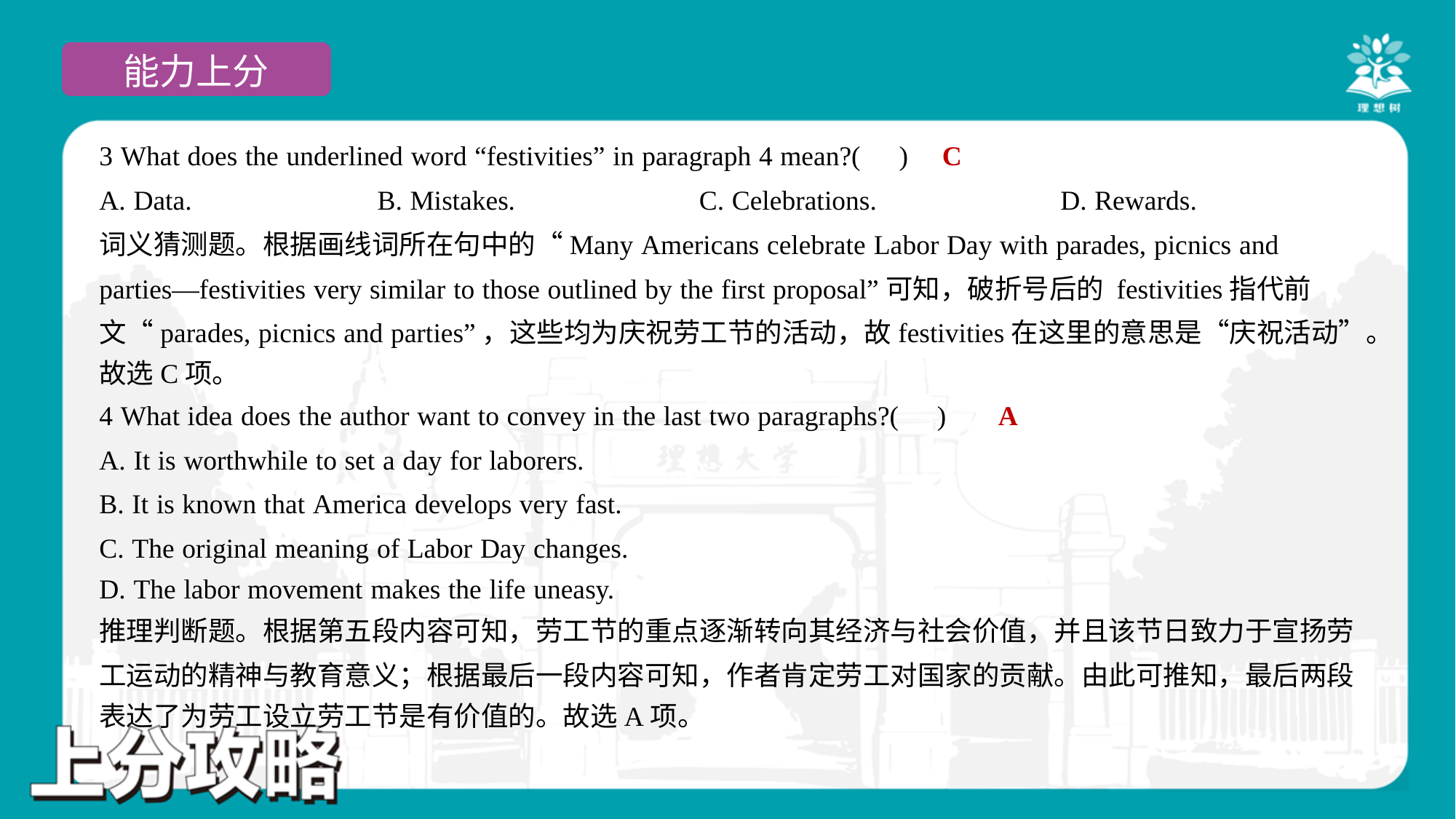

C
3 What does the underlined word “festivities” in paragraph 4 mean?(     )
A. Data.	B. Mistakes.	C. Celebrations.	D. Rewards.
词义猜测题。根据画线词所在句中的“Many Americans celebrate Labor Day with parades, picnics and
parties—festivities very similar to those outlined by the first proposal”可知，破折号后的 festivities指代前
文“parades, picnics and parties”，这些均为庆祝劳工节的活动，故festivities在这里的意思是“庆祝活动”。
故选C项。
A
4 What idea does the author want to convey in the last two paragraphs?(     )
A. It is worthwhile to set a day for laborers.
B. It is known that America develops very fast.
C. The original meaning of Labor Day changes.
D. The labor movement makes the life uneasy.
推理判断题。根据第五段内容可知，劳工节的重点逐渐转向其经济与社会价值，并且该节日致力于宣扬劳
工运动的精神与教育意义；根据最后一段内容可知，作者肯定劳工对国家的贡献。由此可推知，最后两段
表达了为劳工设立劳工节是有价值的。故选A项。